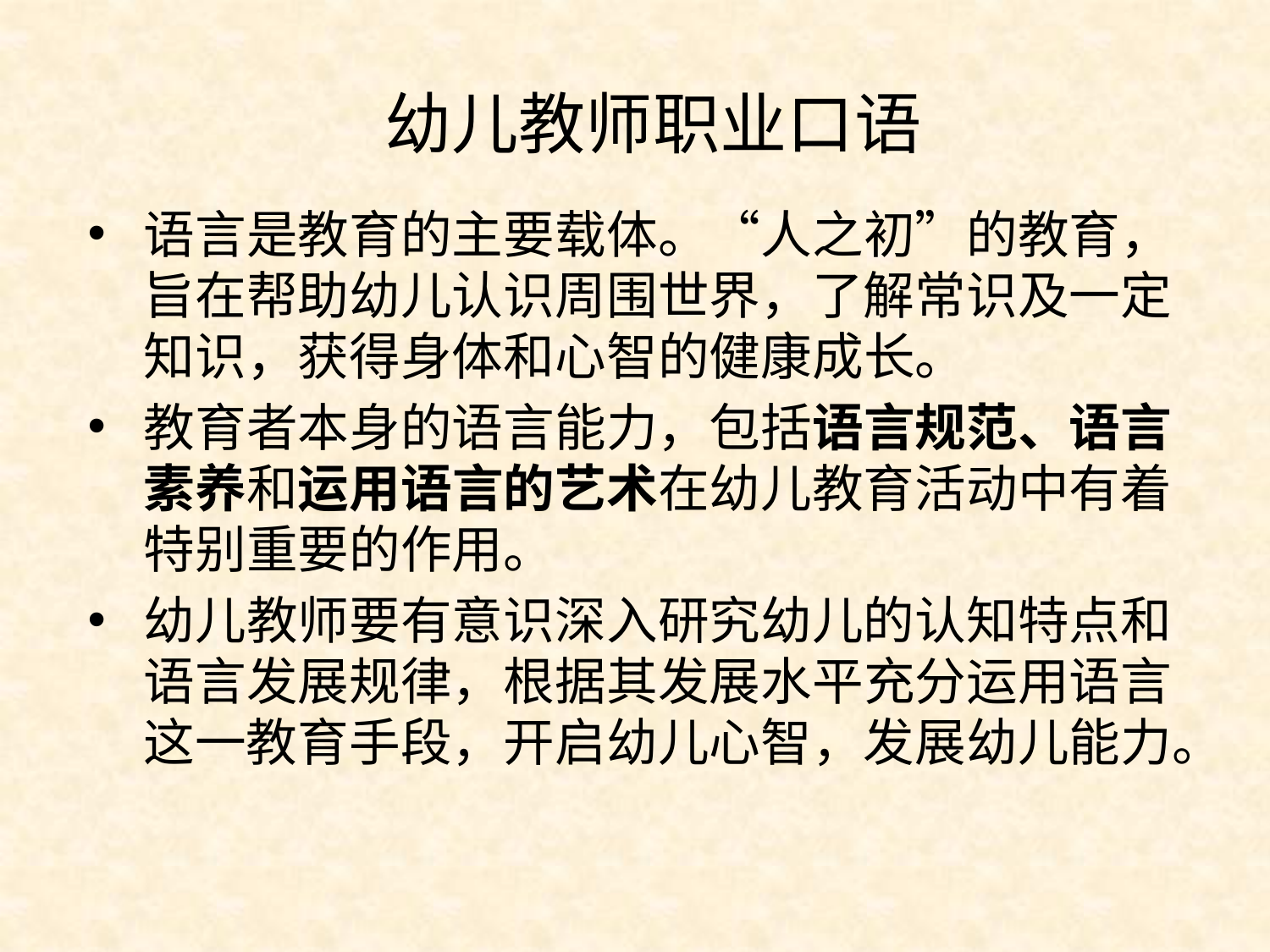

# 幼儿教师职业口语
语言是教育的主要载体。“人之初”的教育，旨在帮助幼儿认识周围世界，了解常识及一定知识，获得身体和心智的健康成长。
教育者本身的语言能力，包括语言规范、语言素养和运用语言的艺术在幼儿教育活动中有着特别重要的作用。
幼儿教师要有意识深入研究幼儿的认知特点和语言发展规律，根据其发展水平充分运用语言这一教育手段，开启幼儿心智，发展幼儿能力。